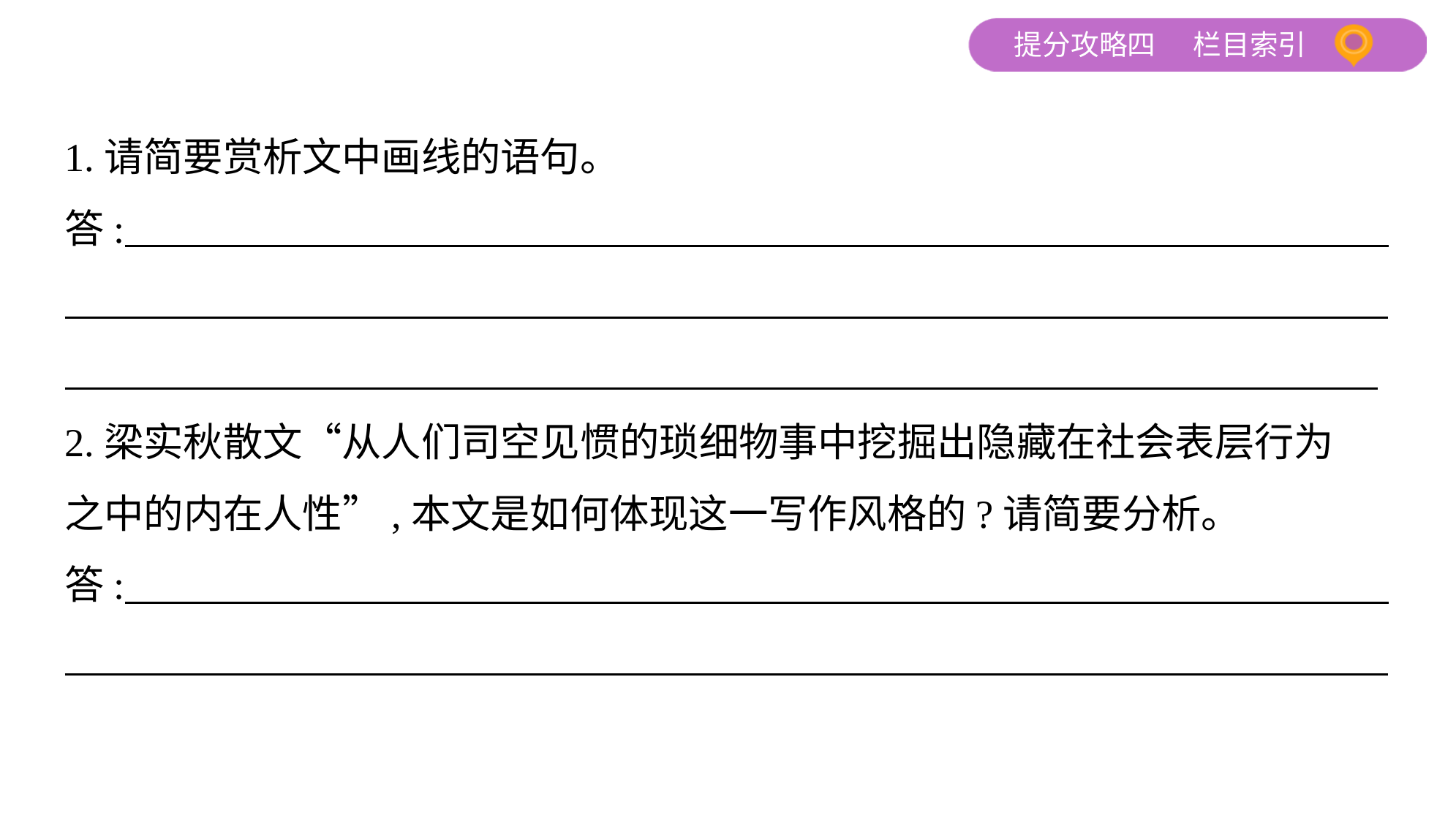

1.请简要赏析文中画线的语句。
答:

2.梁实秋散文“从人们司空见惯的琐细物事中挖掘出隐藏在社会表层行为
之中的内在人性”,本文是如何体现这一写作风格的?请简要分析。
答: